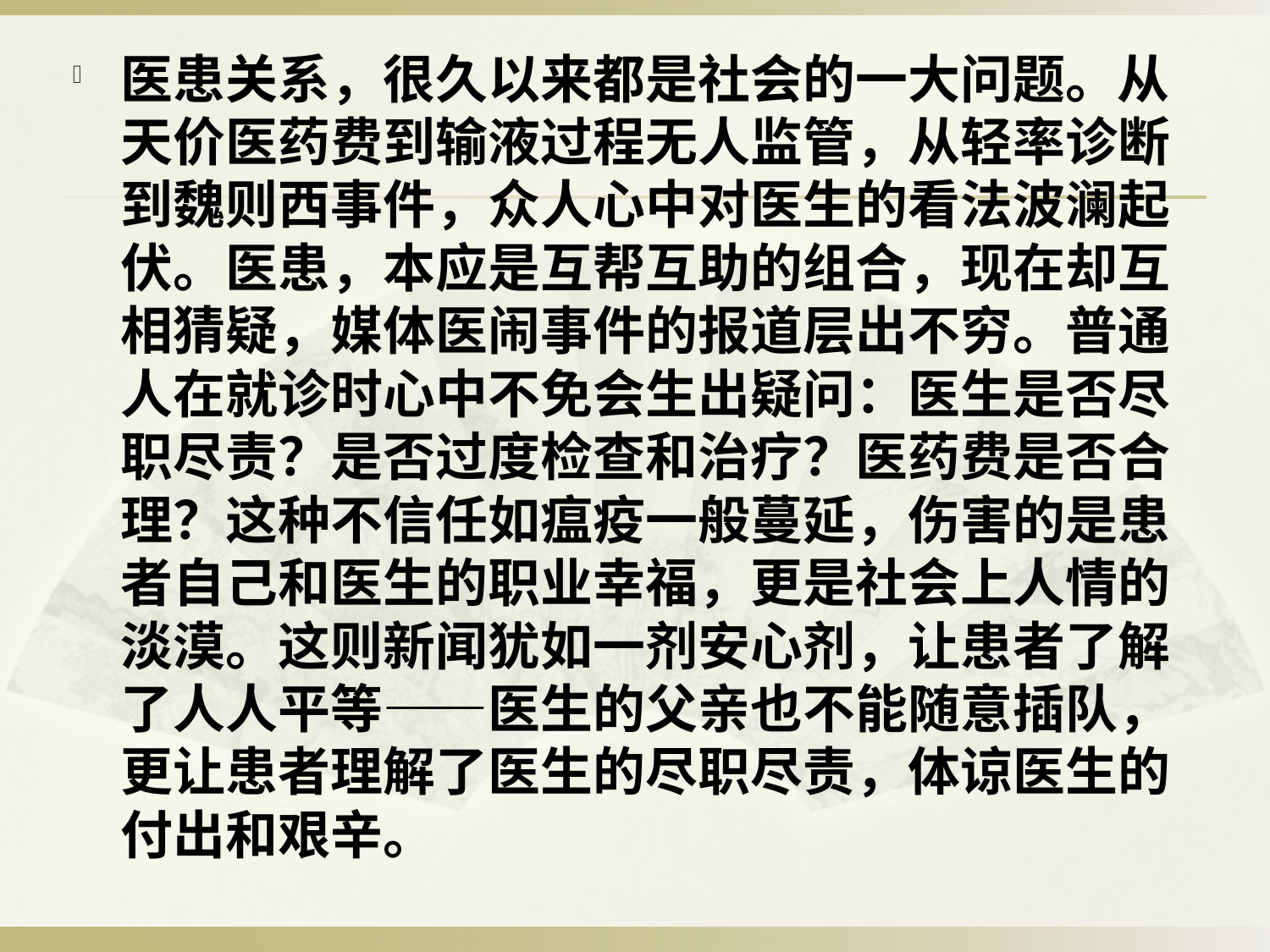

医患关系，很久以来都是社会的一大问题。从天价医药费到输液过程无人监管，从轻率诊断到魏则西事件，众人心中对医生的看法波澜起伏。医患，本应是互帮互助的组合，现在却互相猜疑，媒体医闹事件的报道层出不穷。普通人在就诊时心中不免会生出疑问：医生是否尽职尽责？是否过度检查和治疗？医药费是否合理？这种不信任如瘟疫一般蔓延，伤害的是患者自己和医生的职业幸福，更是社会上人情的淡漠。这则新闻犹如一剂安心剂，让患者了解了人人平等——医生的父亲也不能随意插队，更让患者理解了医生的尽职尽责，体谅医生的付出和艰辛。